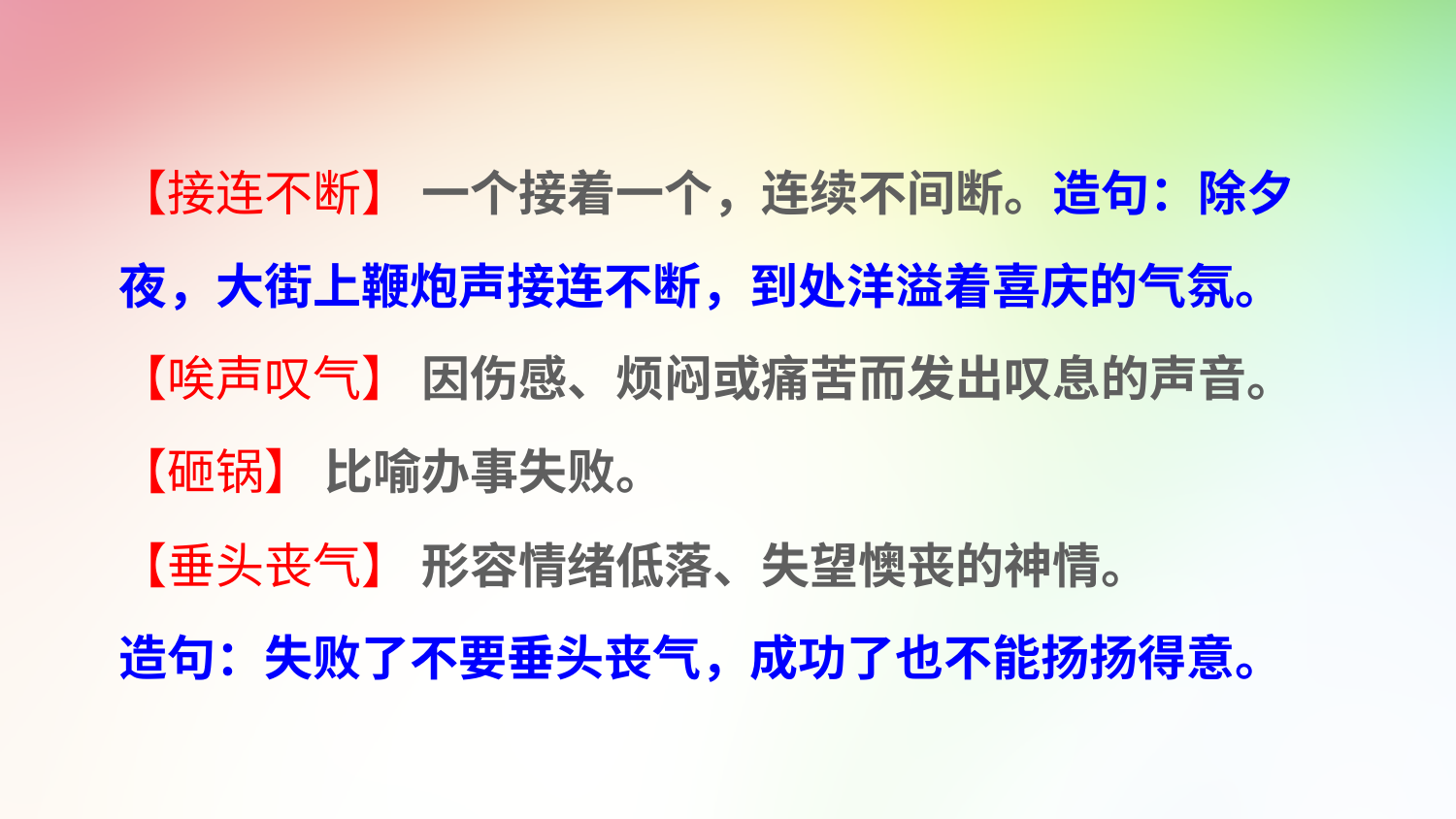

#
【接连不断】 一个接着一个，连续不间断。造句：除夕夜，大街上鞭炮声接连不断，到处洋溢着喜庆的气氛。
【唉声叹气】 因伤感、烦闷或痛苦而发出叹息的声音。
【砸锅】 比喻办事失败。
【垂头丧气】 形容情绪低落、失望懊丧的神情。
造句：失败了不要垂头丧气，成功了也不能扬扬得意。